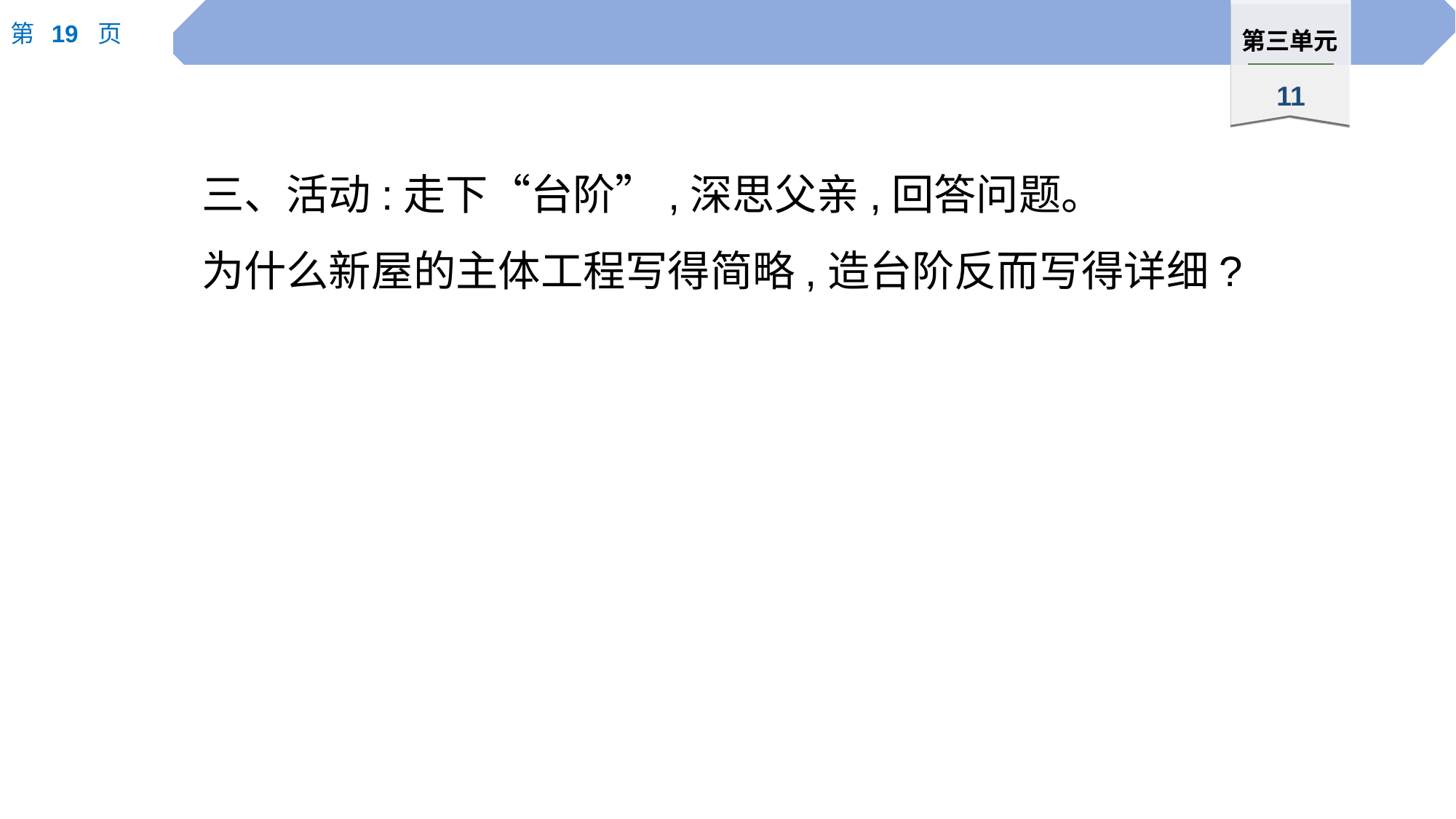

三、活动:走下“台阶”,深思父亲,回答问题。
为什么新屋的主体工程写得简略,造台阶反而写得详细?